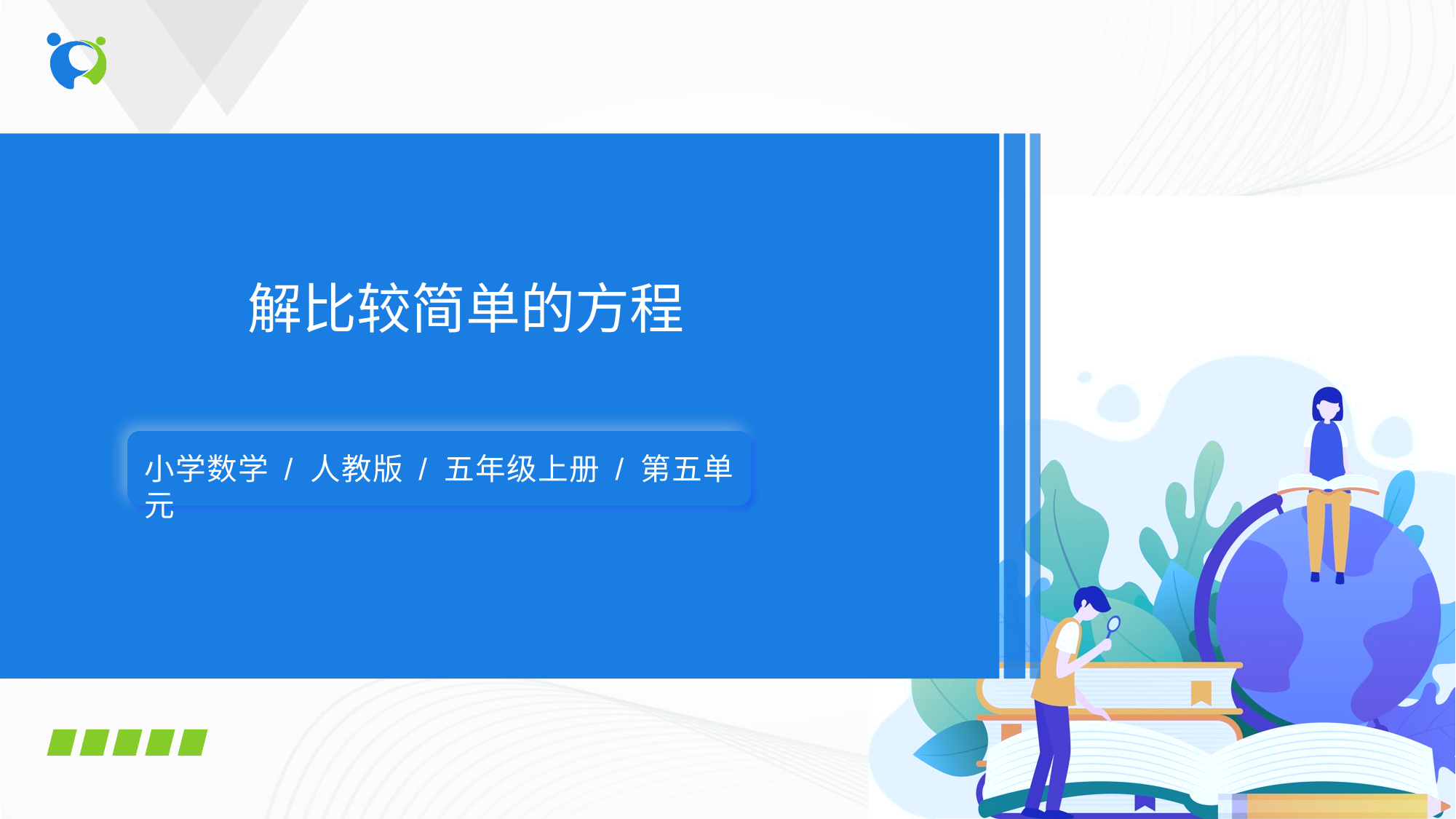

解比较简单的方程

小学数学 / 人教版 / 五年级上册 / 第五单元